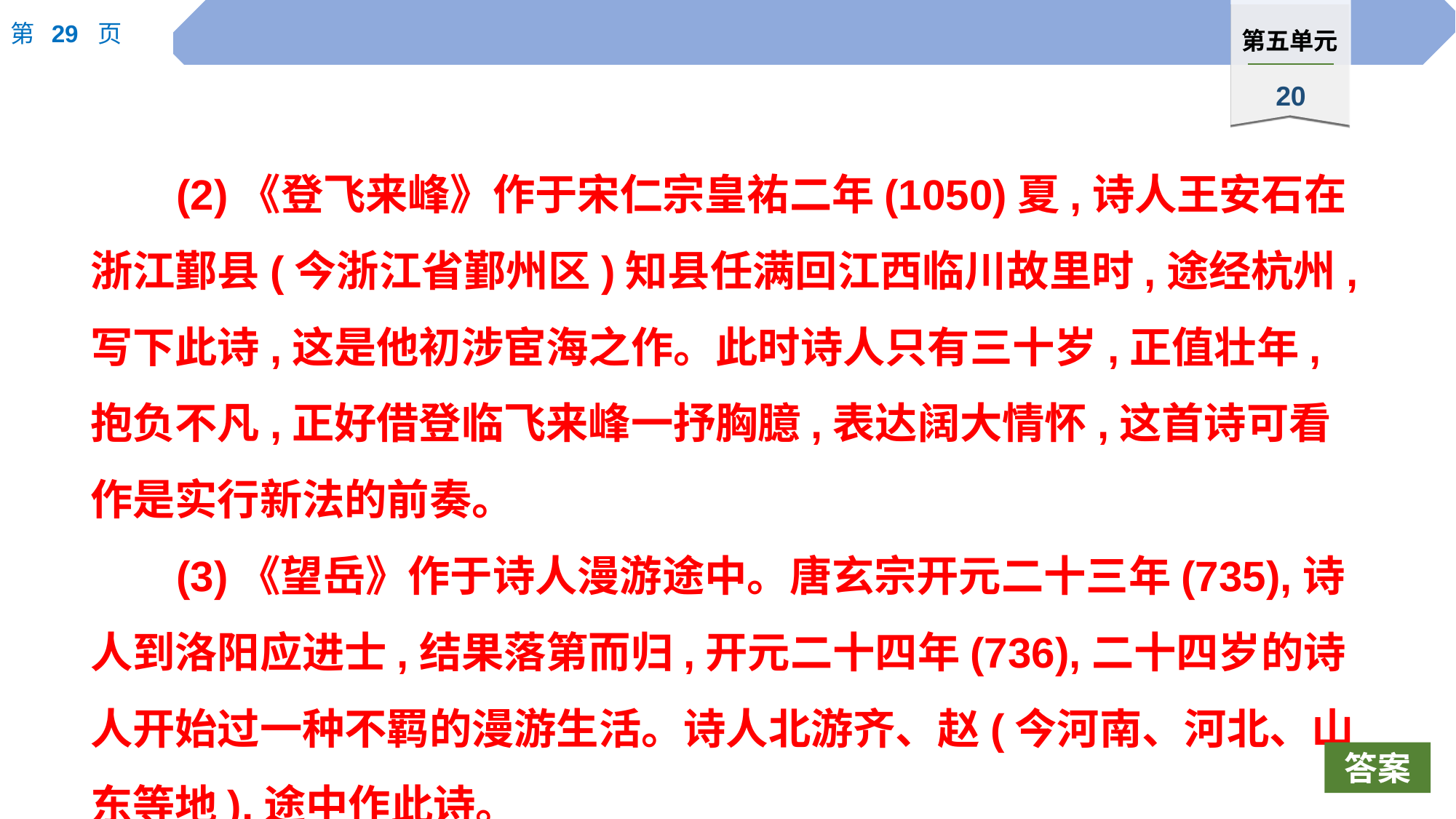

(2)《登飞来峰》作于宋仁宗皇祐二年(1050)夏,诗人王安石在浙江鄞县(今浙江省鄞州区)知县任满回江西临川故里时,途经杭州,写下此诗,这是他初涉宦海之作。此时诗人只有三十岁,正值壮年,抱负不凡,正好借登临飞来峰一抒胸臆,表达阔大情怀,这首诗可看作是实行新法的前奏。
(3)《望岳》作于诗人漫游途中。唐玄宗开元二十三年(735),诗人到洛阳应进士,结果落第而归,开元二十四年(736),二十四岁的诗人开始过一种不羁的漫游生活。诗人北游齐、赵(今河南、河北、山东等地),途中作此诗。
答案